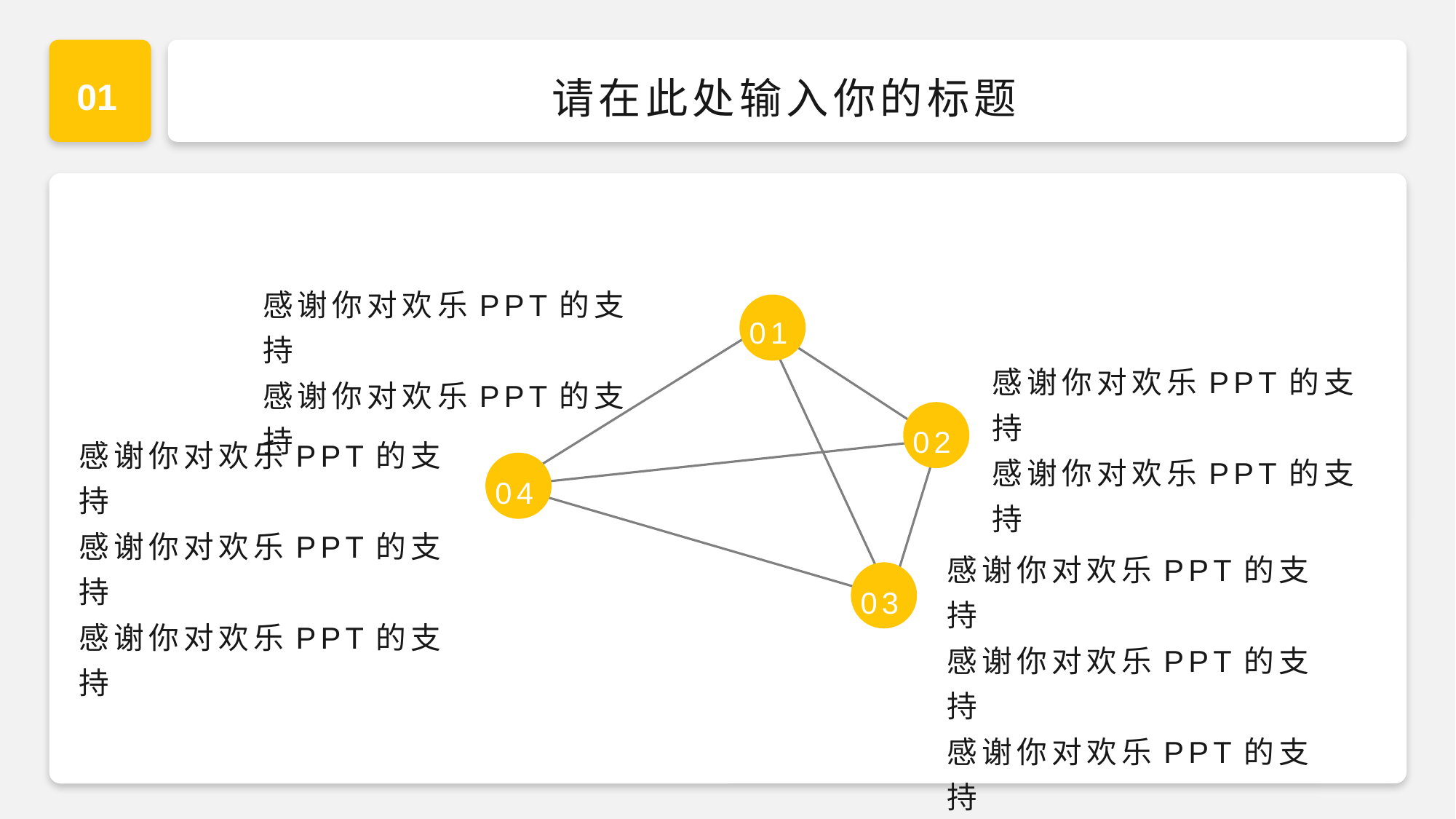

01

请在此处输入你的标题

感谢你对欢乐PPT的支持
感谢你对欢乐PPT的支持

01

02

04

03
感谢你对欢乐PPT的支持
感谢你对欢乐PPT的支持
感谢你对欢乐PPT的支持
感谢你对欢乐PPT的支持
感谢你对欢乐PPT的支持
感谢你对欢乐PPT的支持
感谢你对欢乐PPT的支持
感谢你对欢乐PPT的支持